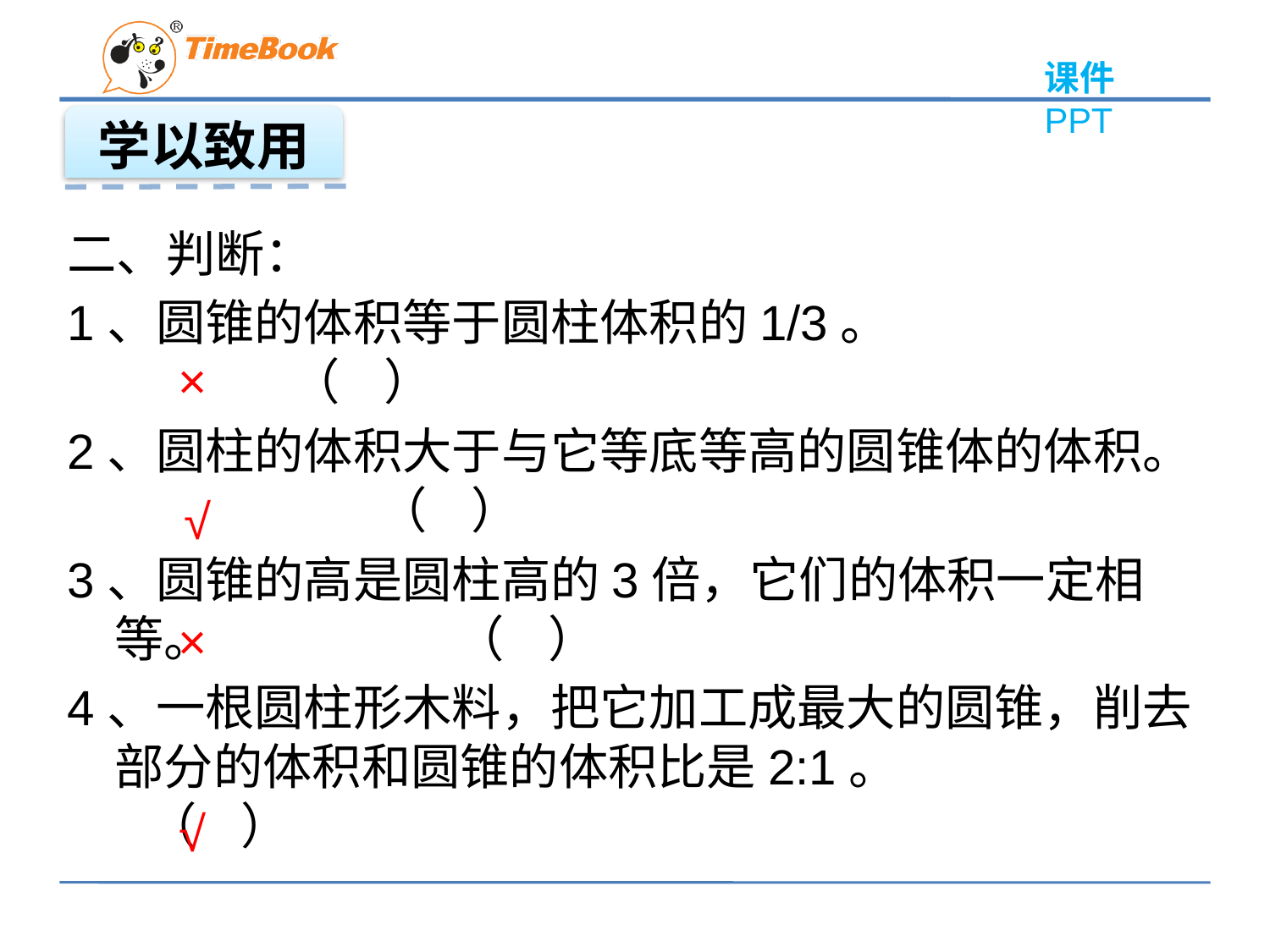

学以致用
二、判断：
1、圆锥的体积等于圆柱体积的1/3。                                              （    ）
2、圆柱的体积大于与它等底等高的圆锥体的体积。                          （    ）
3、圆锥的高是圆柱高的3倍，它们的体积一定相等。                      （    ）
4、一根圆柱形木料，把它加工成最大的圆锥，削去部分的体积和圆锥的体积比是2:1。                                （    ）

×
√
×
√